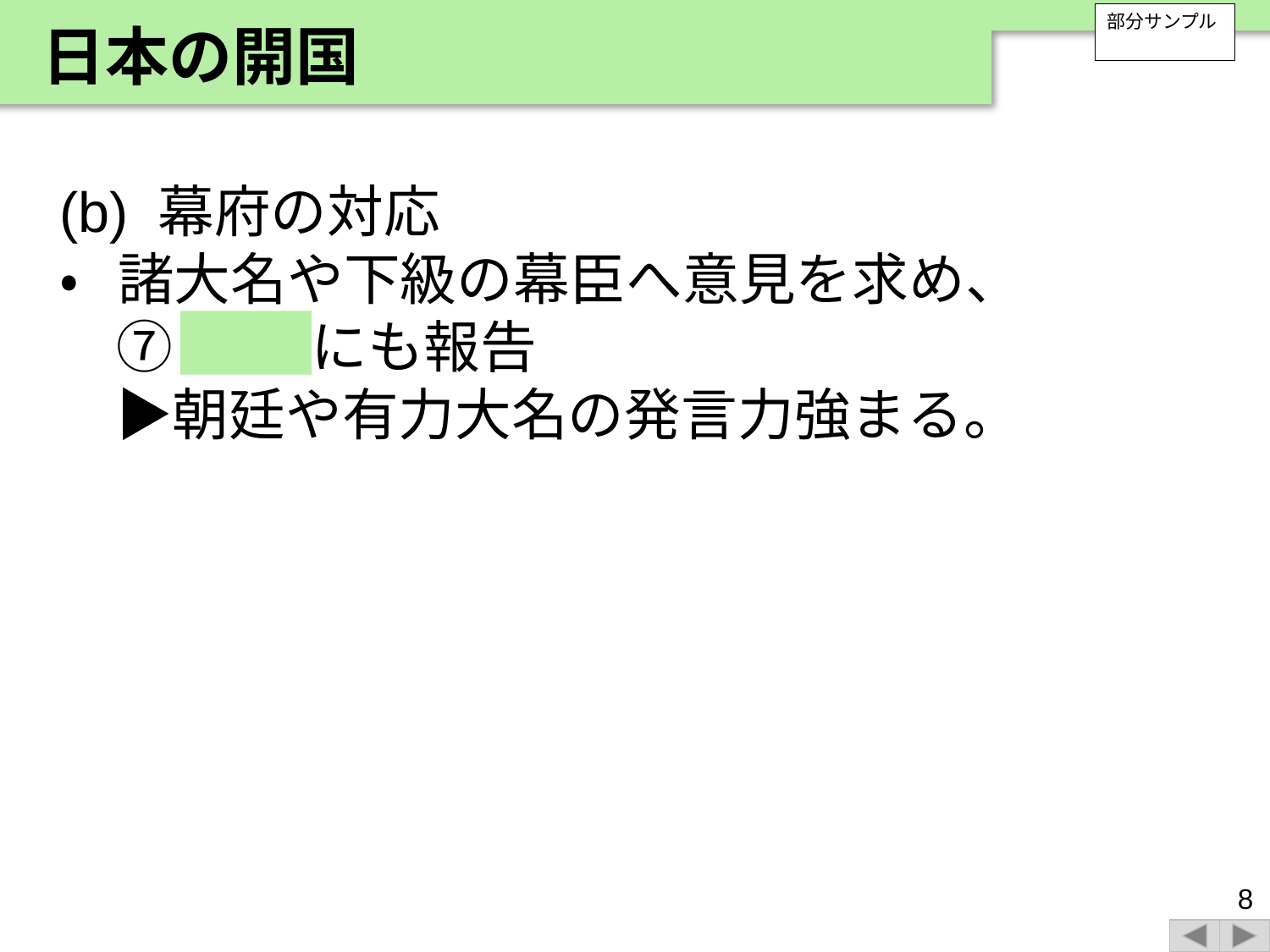

日本の開国
部分サンプル
(b) 幕府の対応
•  諸大名や下級の幕臣へ意見を求め、
　⑦ 朝廷 にも報告
　▶︎朝廷や有力大名の発言力強まる。

8